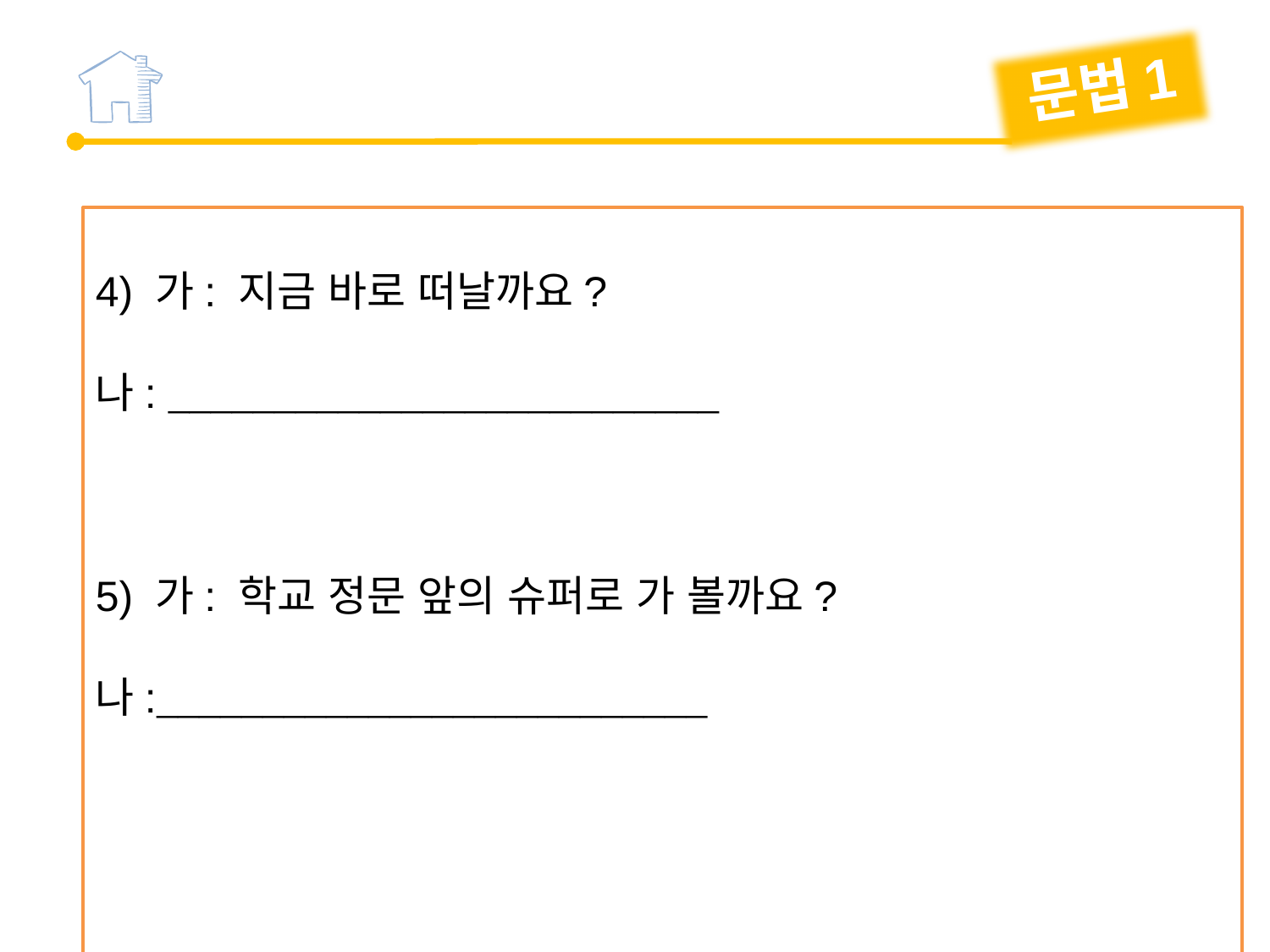

문법1

4) 가: 지금 바로 떠날까요?
나: __________________________
5) 가: 학교 정문 앞의 슈퍼로 가 볼까요?
나:__________________________